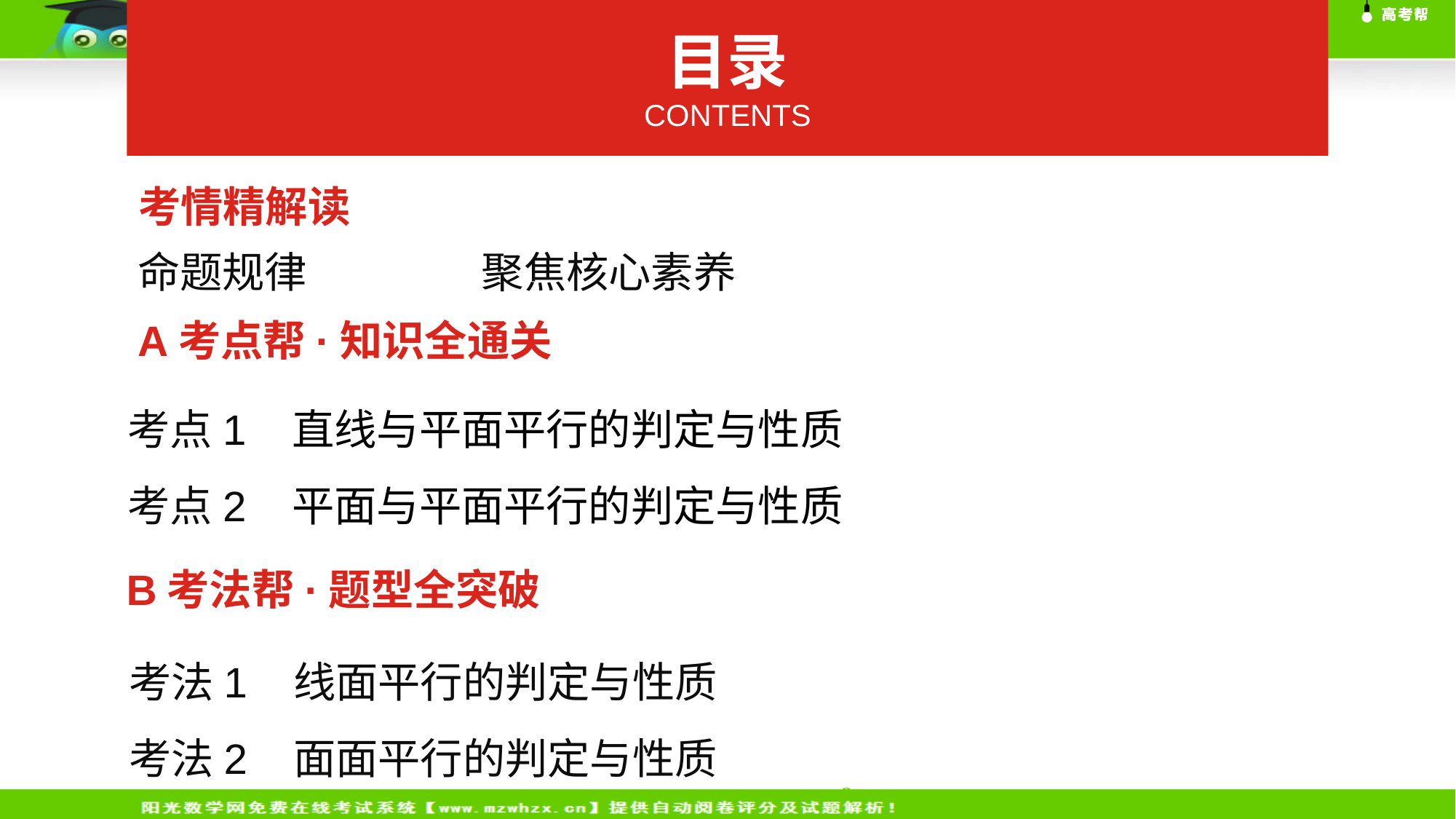

目录
CONTENTS
考情精解读
命题规律
聚焦核心素养
A考点帮·知识全通关
考点1   直线与平面平行的判定与性质
考点2   平面与平面平行的判定与性质
B考法帮·题型全突破
考法1   线面平行的判定与性质
考法2   面面平行的判定与性质